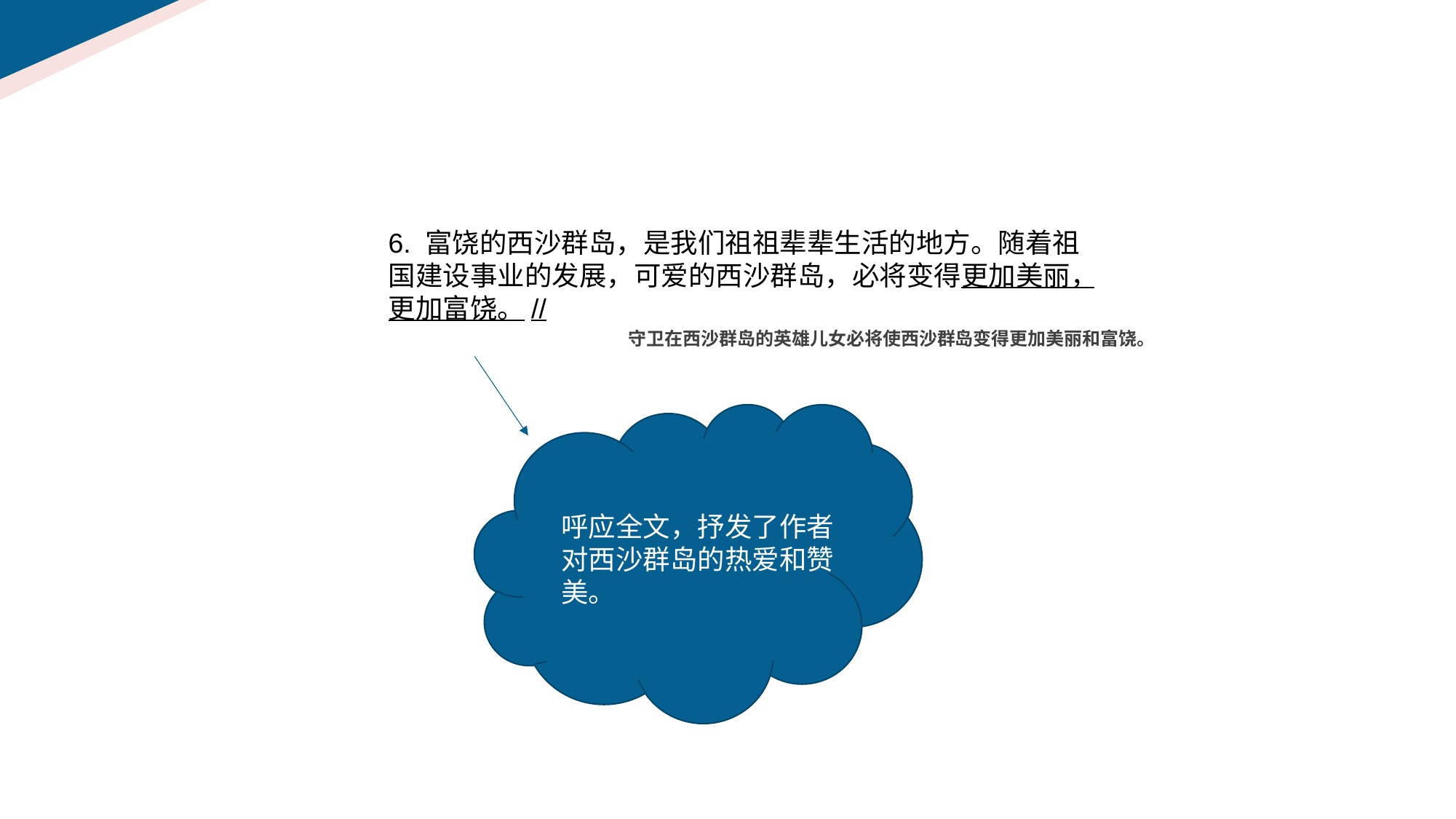

6. 富饶的西沙群岛，是我们祖祖辈辈生活的地方。随着祖国建设事业的发展，可爱的西沙群岛，必将变得更加美丽，更加富饶。//
守卫在西沙群岛的英雄儿女必将使西沙群岛变得更加美丽和富饶。

呼应全文，抒发了作者对西沙群岛的热爱和赞美。